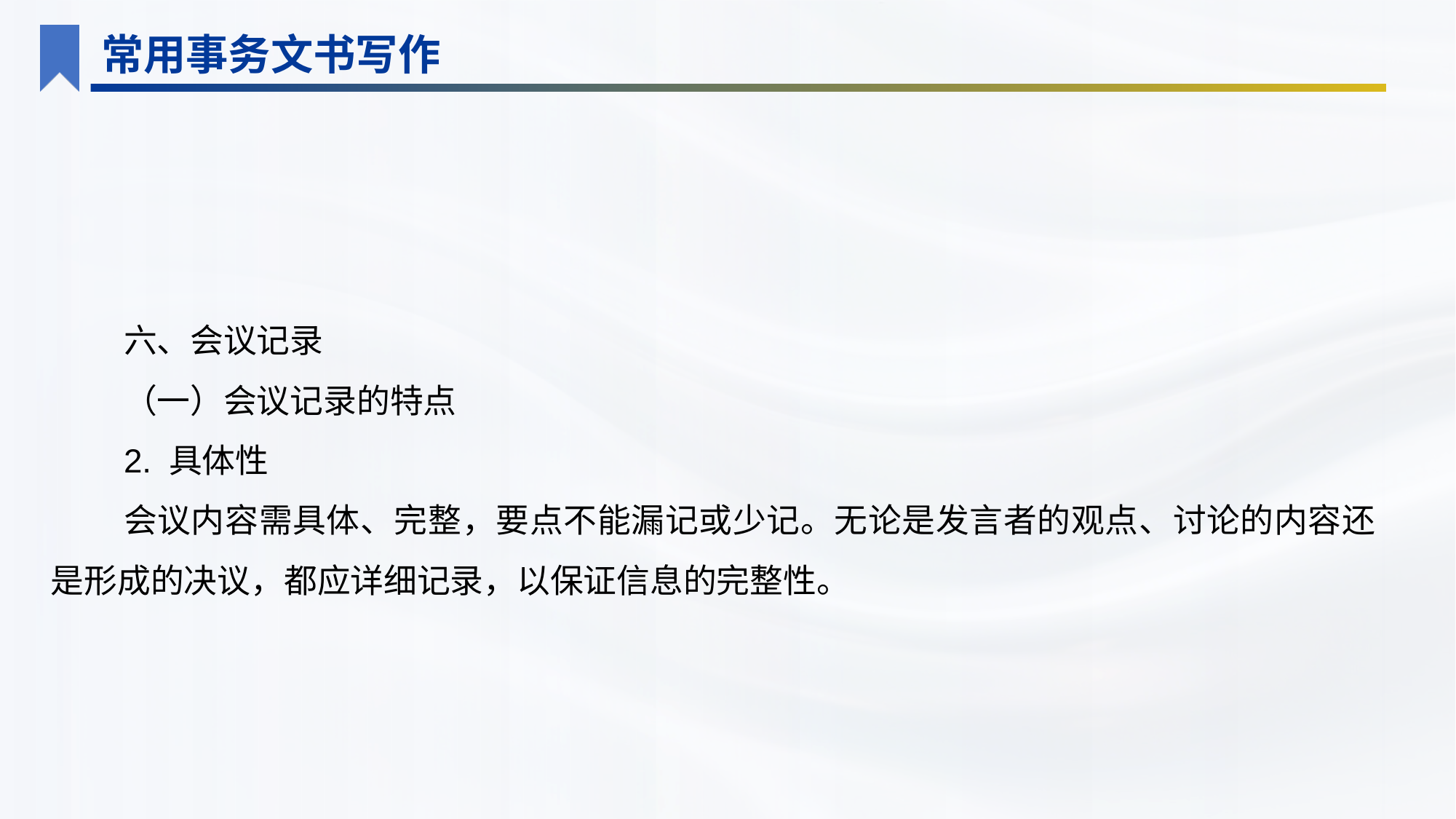

常用事务文书写作
六、会议记录
（一）会议记录的特点
2. 具体性
会议内容需具体、完整，要点不能漏记或少记。无论是发言者的观点、讨论的内容还是形成的决议，都应详细记录，以保证信息的完整性。